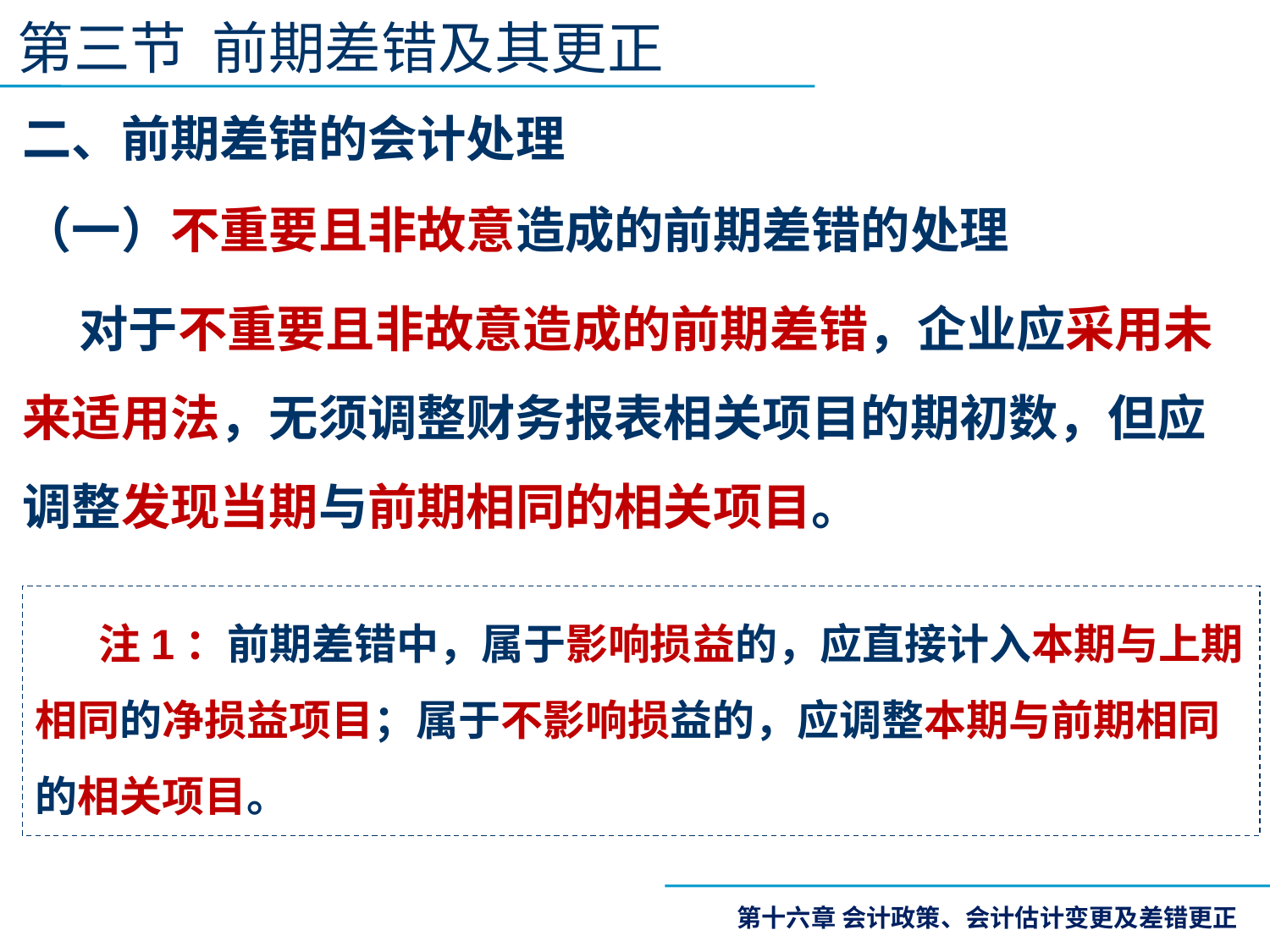

第三节  前期差错及其更正
二、前期差错的会计处理
（一）不重要且非故意造成的前期差错的处理
    对于不重要且非故意造成的前期差错，企业应采用未来适用法，无须调整财务报表相关项目的期初数，但应调整发现当期与前期相同的相关项目。
注1：前期差错中，属于影响损益的，应直接计入本期与上期相同的净损益项目；属于不影响损益的，应调整本期与前期相同的相关项目。